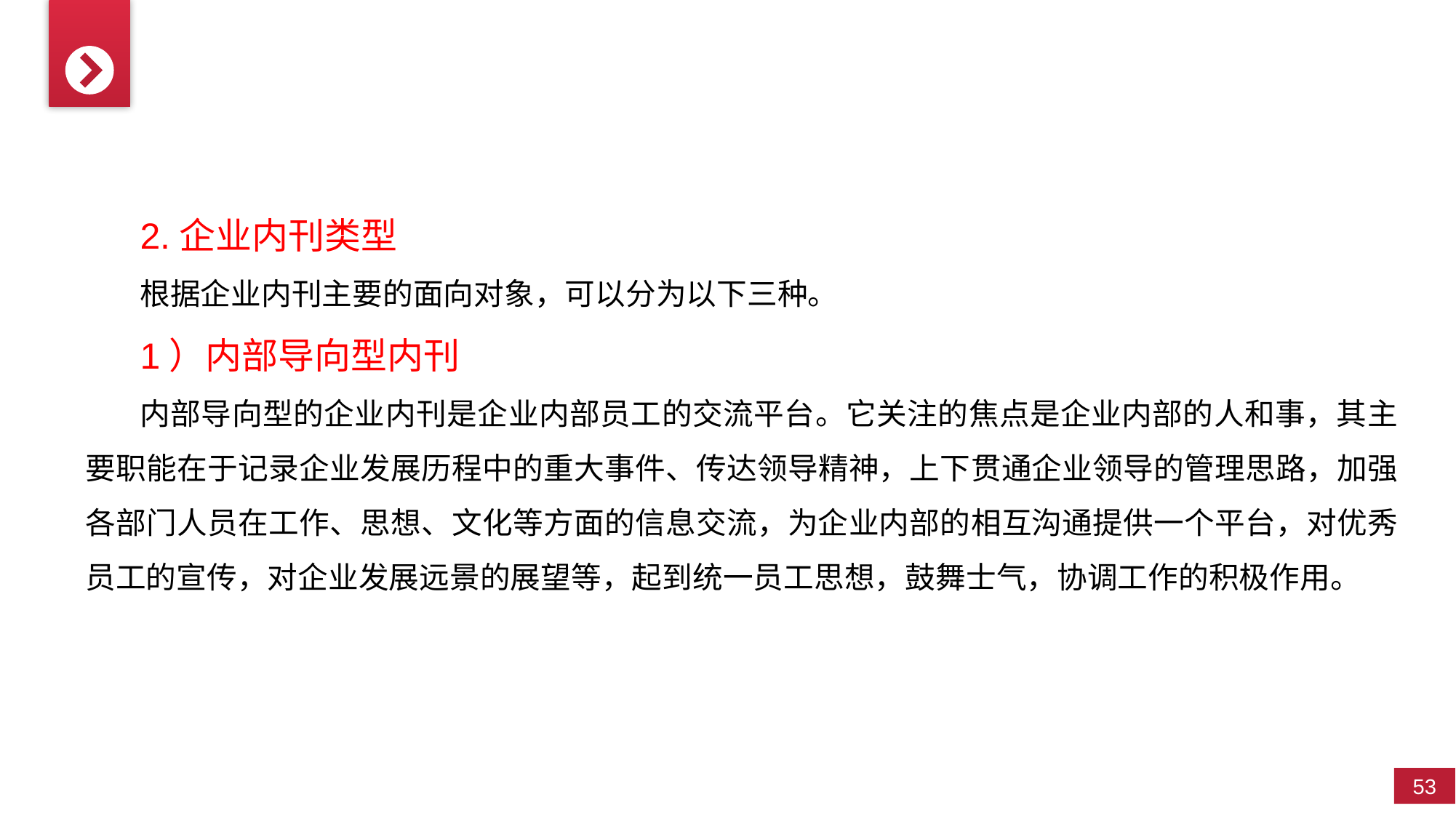

2.企业内刊类型
根据企业内刊主要的面向对象，可以分为以下三种。
1）内部导向型内刊
内部导向型的企业内刊是企业内部员工的交流平台。它关注的焦点是企业内部的人和事，其主要职能在于记录企业发展历程中的重大事件、传达领导精神，上下贯通企业领导的管理思路，加强各部门人员在工作、思想、文化等方面的信息交流，为企业内部的相互沟通提供一个平台，对优秀员工的宣传，对企业发展远景的展望等，起到统一员工思想，鼓舞士气，协调工作的积极作用。